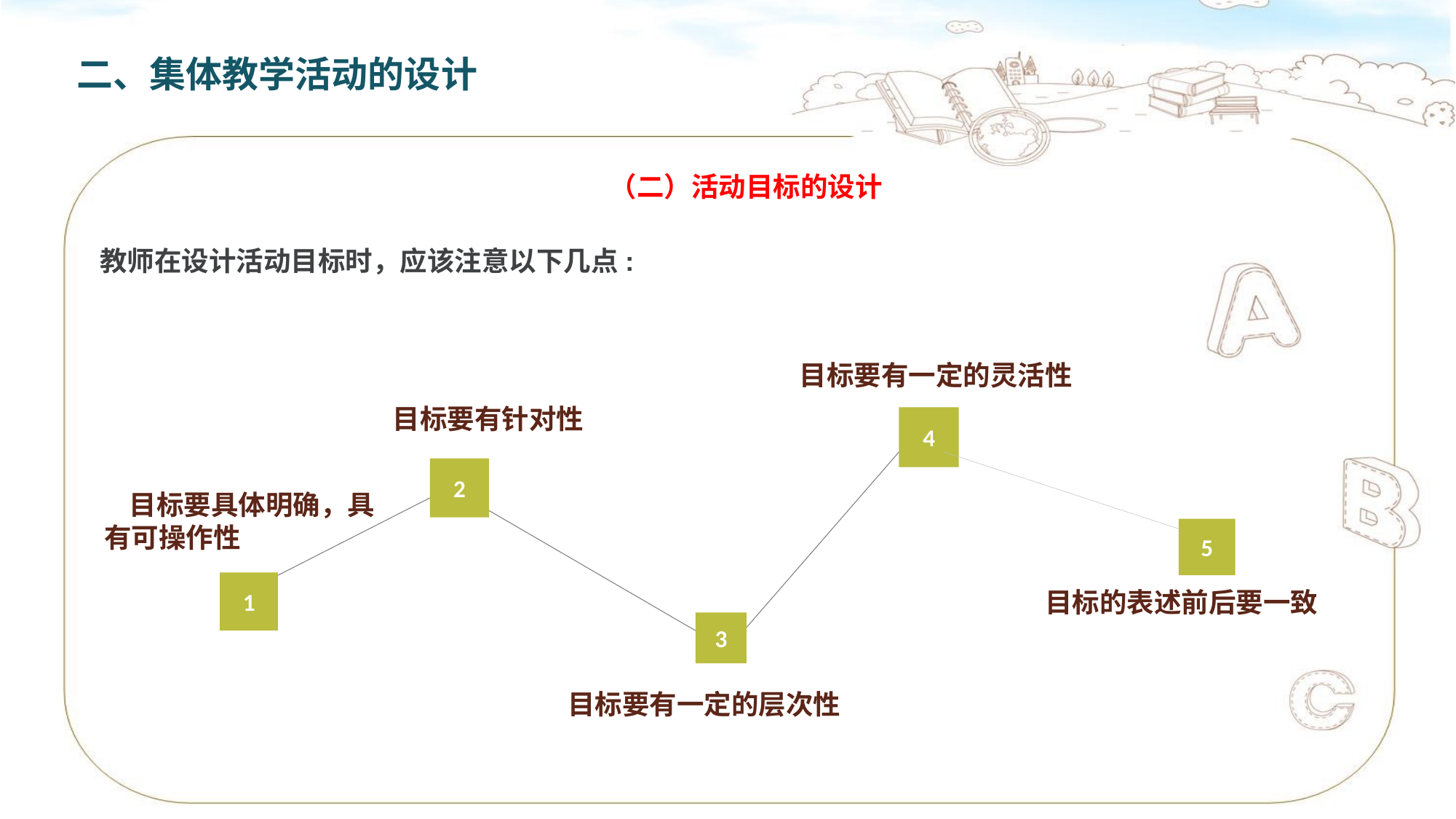

二、集体教学活动的设计
（二）活动目标的设计
教师在设计活动目标时，应该注意以下几点:
目标要有一定的灵活性
目标要有针对性
4
2
5
1
3
   目标要具体明确，具有可操作性
目标的表述前后要一致
目标要有一定的层次性